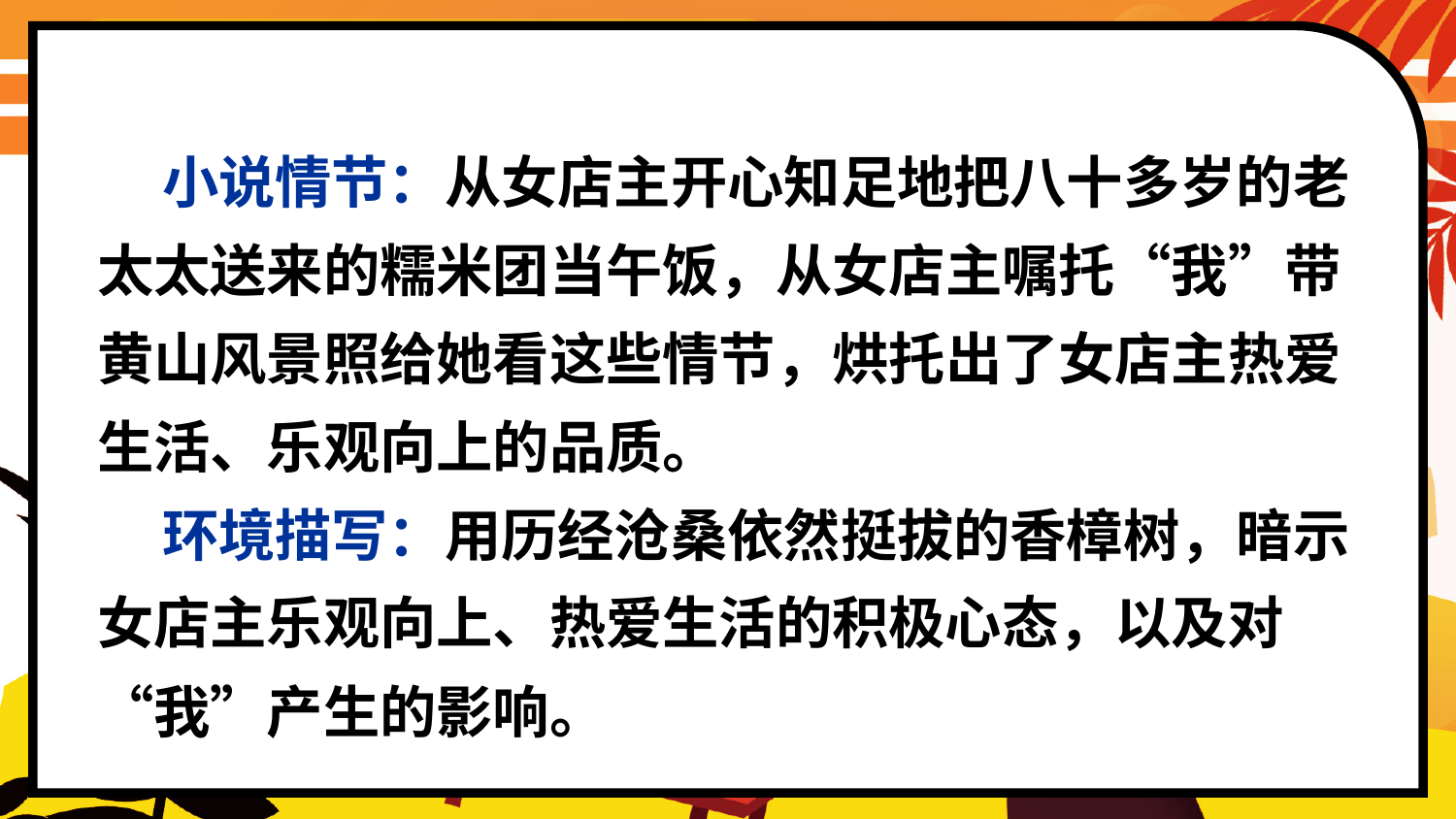

小说情节：从女店主开心知足地把八十多岁的老太太送来的糯米团当午饭，从女店主嘱托“我”带黄山风景照给她看这些情节，烘托出了女店主热爱生活、乐观向上的品质。
    环境描写：用历经沧桑依然挺拔的香樟树，暗示女店主乐观向上、热爱生活的积极心态，以及对“我”产生的影响。